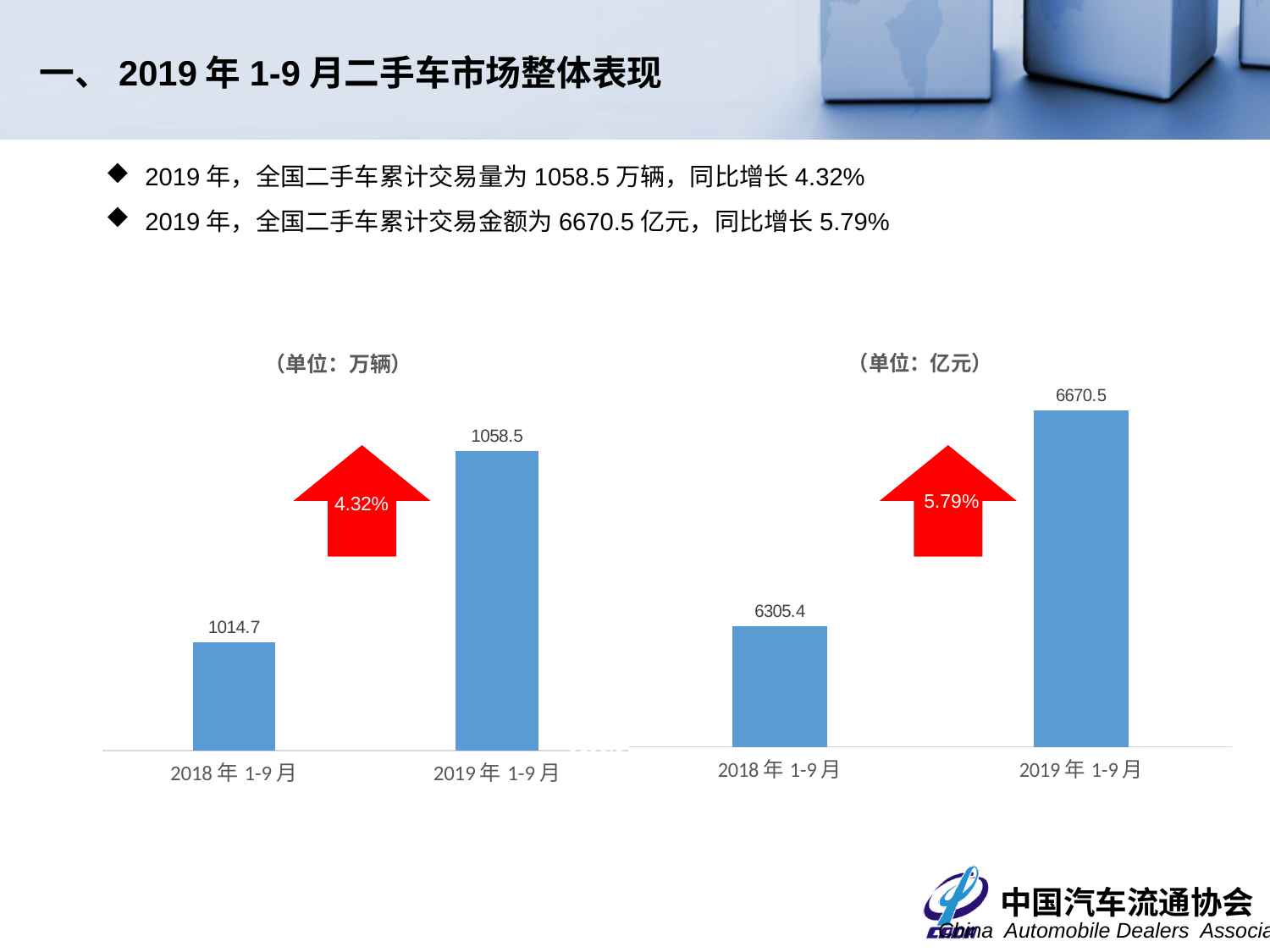

一、2019年1-9月二手车市场整体表现
2019年，全国二手车累计交易量为1058.5万辆，同比增长4.32%
2019年，全国二手车累计交易金额为6670.5亿元，同比增长5.79%
3.89%

### Chart:

| Category | （单位：亿元） |
|---|---|
| 2018年1-9月 | 6305.43452474533 |
| 2019年1-9月 | 6670.459977715487 |

### Chart:

| Category | （单位：万辆） |
|---|---|
| 2018年1-9月 | 1014.7198 |
| 2019年1-9月 | 1058.5216 |

5.79%

3.93%